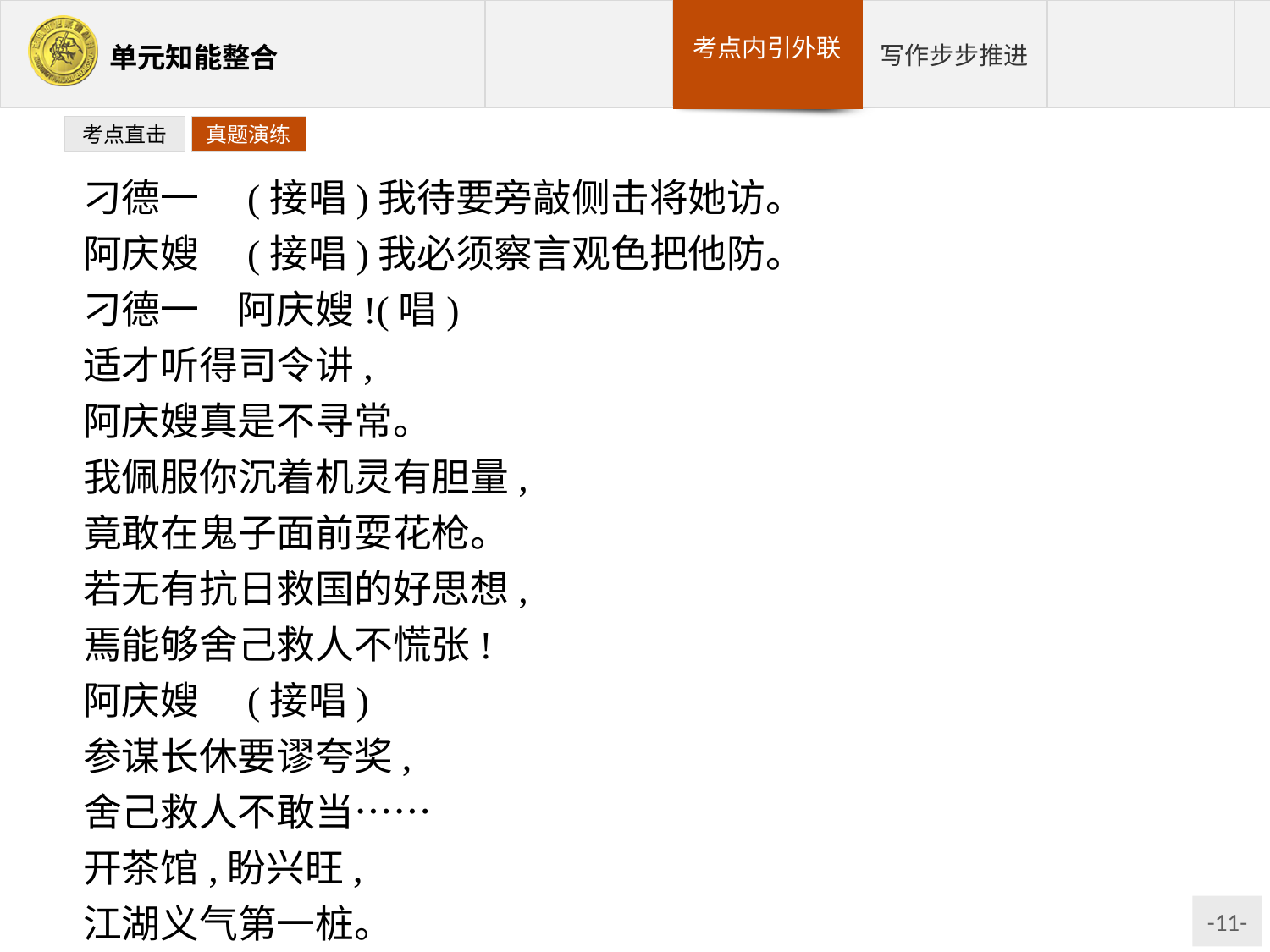

考点直击
真题演练
刁德一　(接唱)我待要旁敲侧击将她访。
阿庆嫂　(接唱)我必须察言观色把他防。
刁德一　阿庆嫂!(唱)
适才听得司令讲,
阿庆嫂真是不寻常。
我佩服你沉着机灵有胆量,
竟敢在鬼子面前耍花枪。
若无有抗日救国的好思想,
焉能够舍己救人不慌张!
阿庆嫂　(接唱)
参谋长休要谬夸奖,
舍己救人不敢当……
开茶馆,盼兴旺,
江湖义气第一桩。